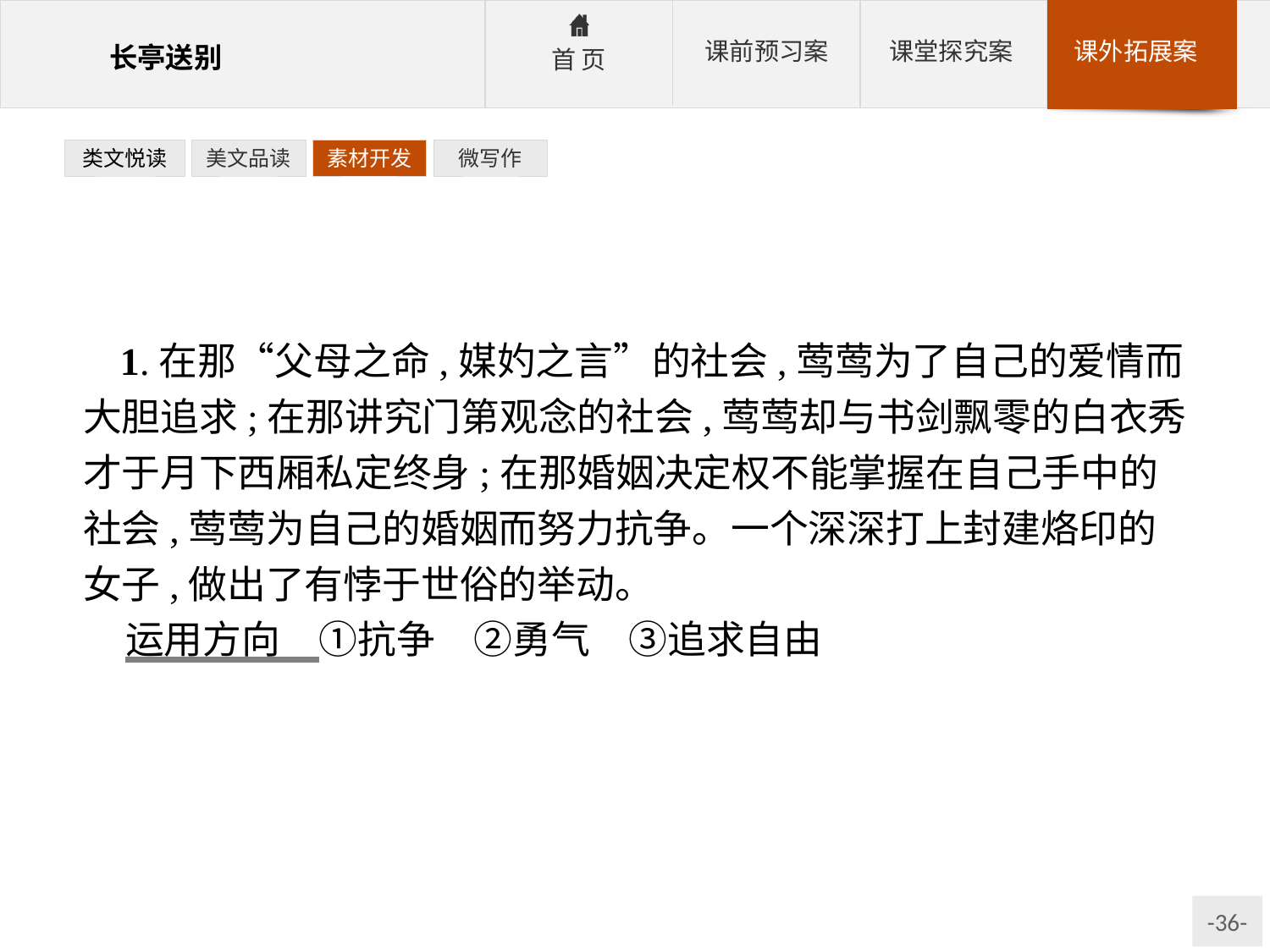

类文悦读
美文品读
素材开发
微写作
1.在那“父母之命,媒妁之言”的社会,莺莺为了自己的爱情而大胆追求;在那讲究门第观念的社会,莺莺却与书剑飘零的白衣秀才于月下西厢私定终身;在那婚姻决定权不能掌握在自己手中的社会,莺莺为自己的婚姻而努力抗争。一个深深打上封建烙印的女子,做出了有悖于世俗的举动。
运用方向　①抗争　②勇气　③追求自由